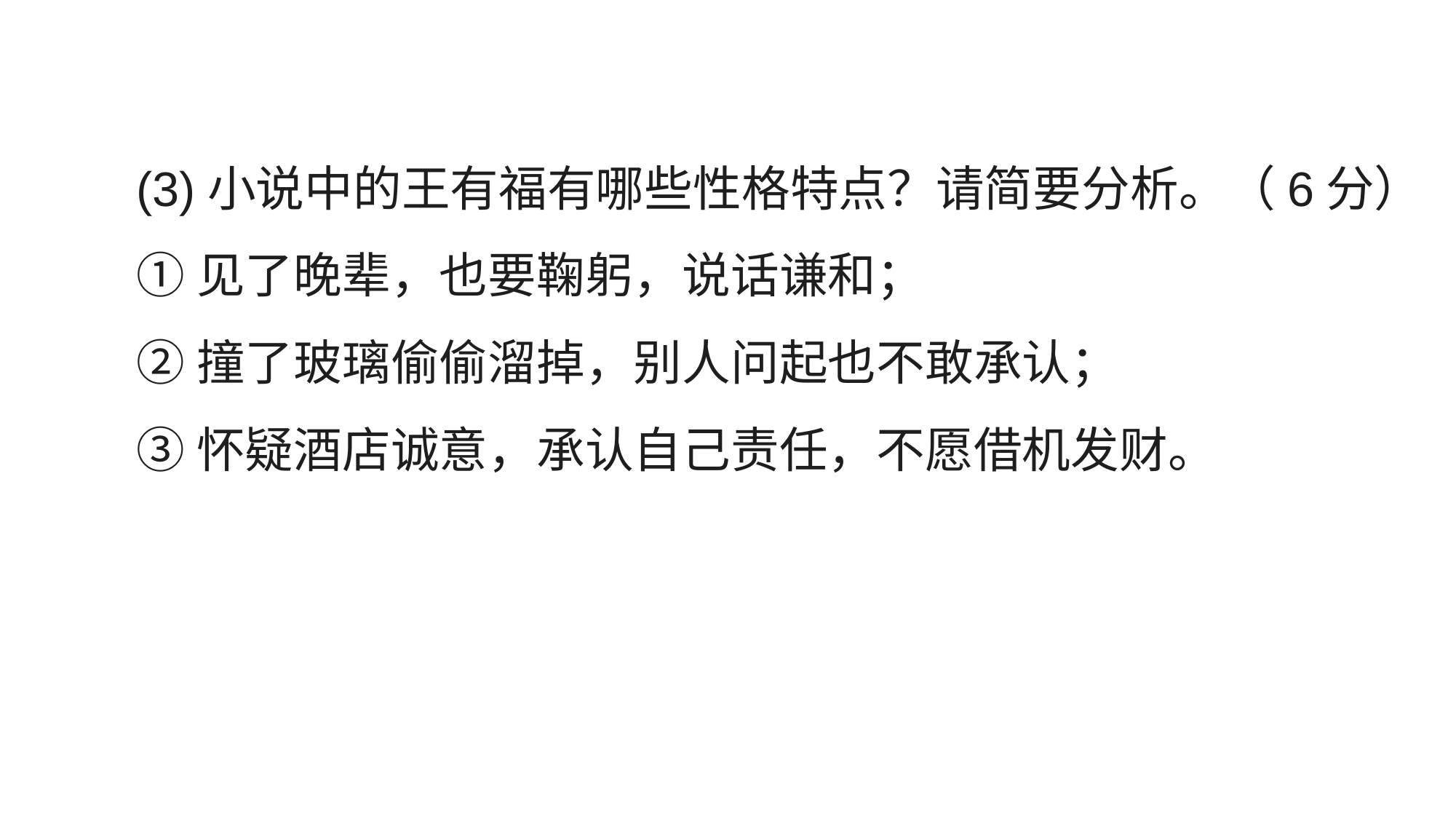

(3)小说中的王有福有哪些性格特点？请简要分析。（6分）
①见了晚辈，也要鞠躬，说话谦和；
②撞了玻璃偷偷溜掉，别人问起也不敢承认；
③怀疑酒店诚意，承认自己责任，不愿借机发财。